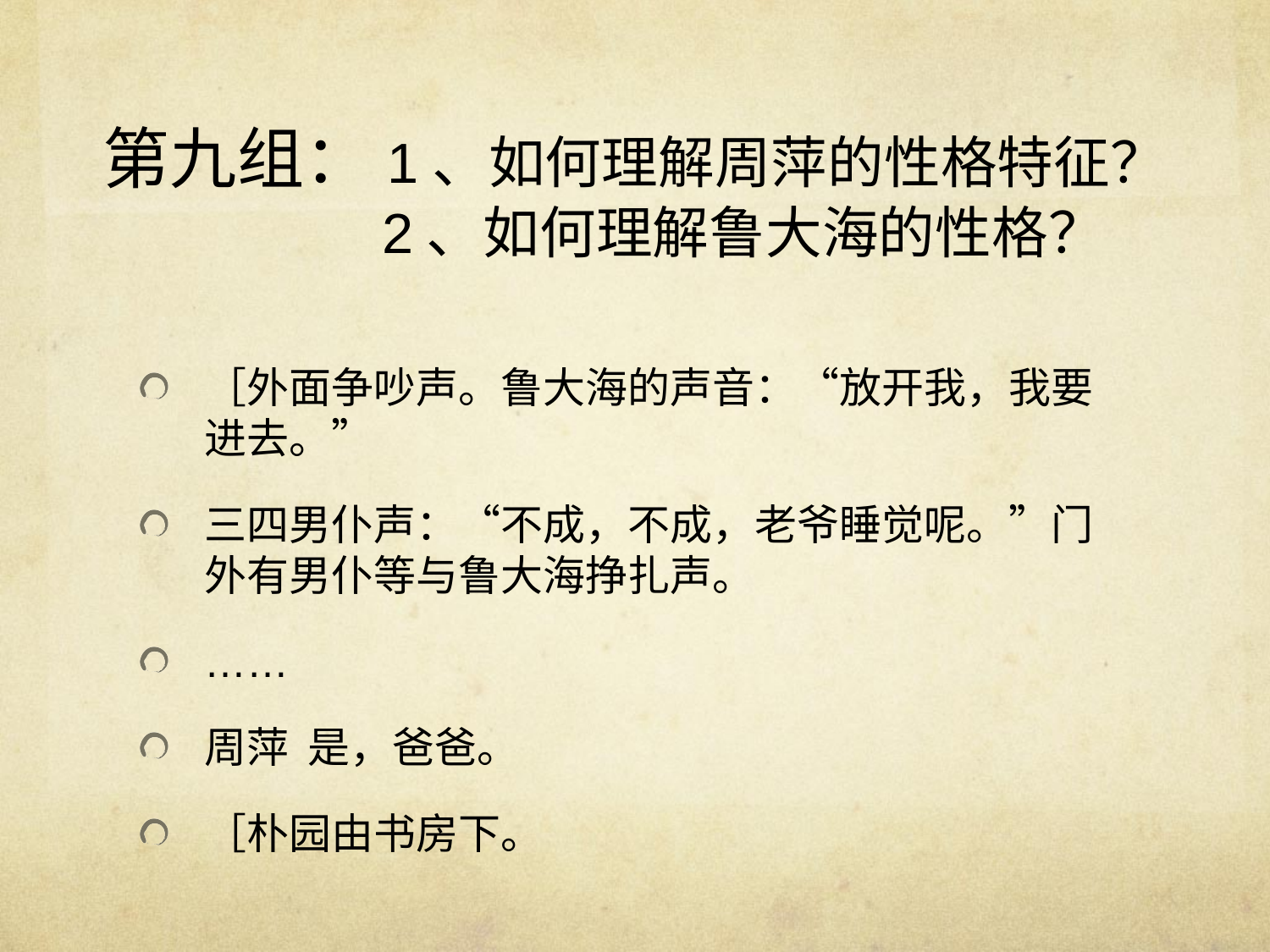

# 第九组：1、如何理解周萍的性格特征？ 2、如何理解鲁大海的性格？
［外面争吵声。鲁大海的声音：“放开我，我要进去。”
三四男仆声：“不成，不成，老爷睡觉呢。”门外有男仆等与鲁大海挣扎声。
……
周萍  是，爸爸。
［朴园由书房下。